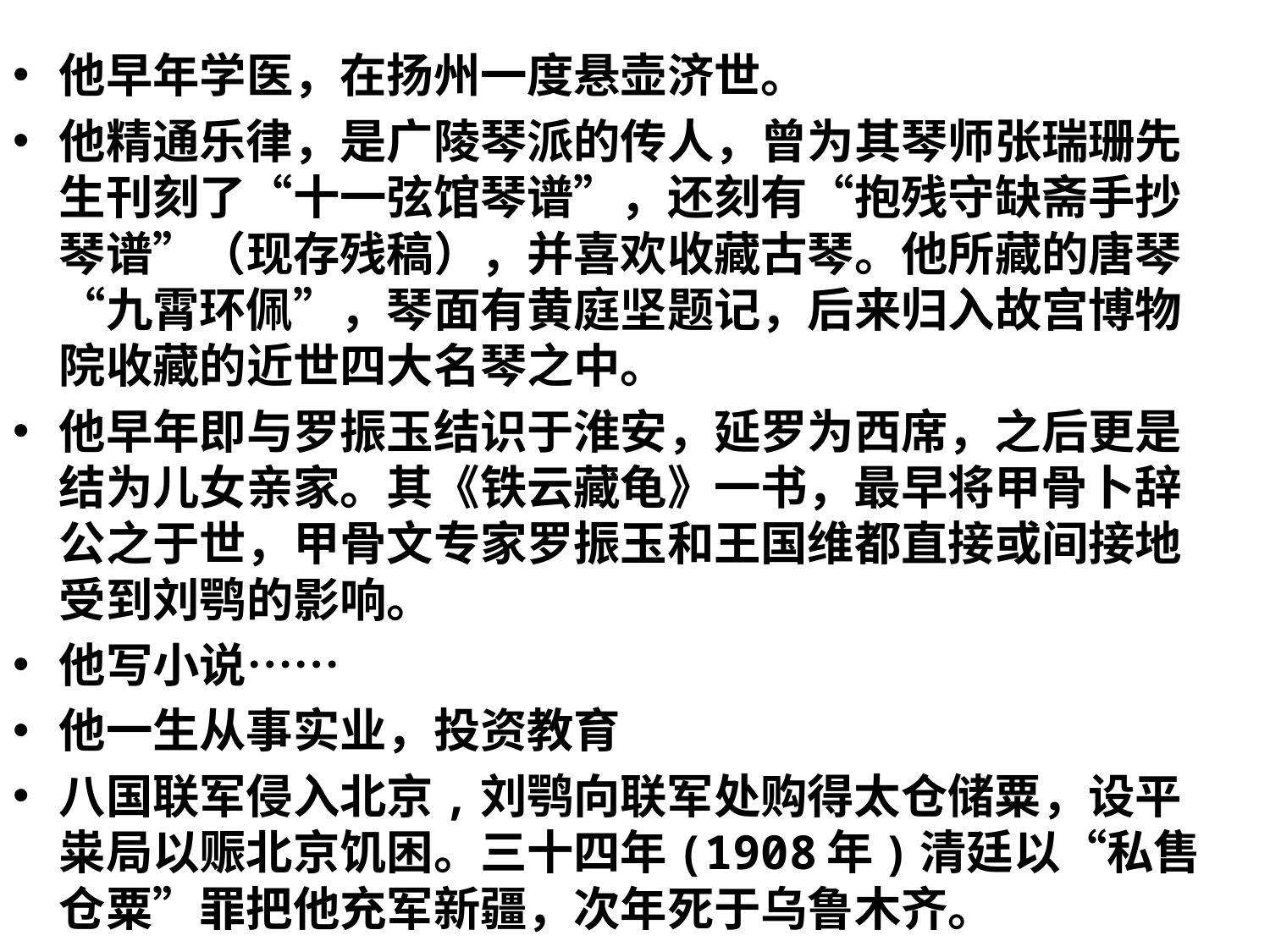

#
他早年学医，在扬州一度悬壶济世。
他精通乐律，是广陵琴派的传人，曾为其琴师张瑞珊先生刊刻了“十一弦馆琴谱”，还刻有“抱残守缺斋手抄琴谱”（现存残稿），并喜欢收藏古琴。他所藏的唐琴“九霄环佩”，琴面有黄庭坚题记，后来归入故宫博物院收藏的近世四大名琴之中。
他早年即与罗振玉结识于淮安，延罗为西席，之后更是结为儿女亲家。其《铁云藏龟》一书，最早将甲骨卜辞公之于世，甲骨文专家罗振玉和王国维都直接或间接地受到刘鹗的影响。
他写小说……
他一生从事实业，投资教育
八国联军侵入北京,刘鹗向联军处购得太仓储粟，设平粜局以赈北京饥困。三十四年(1908年)清廷以“私售仓粟”罪把他充军新疆，次年死于乌鲁木齐。